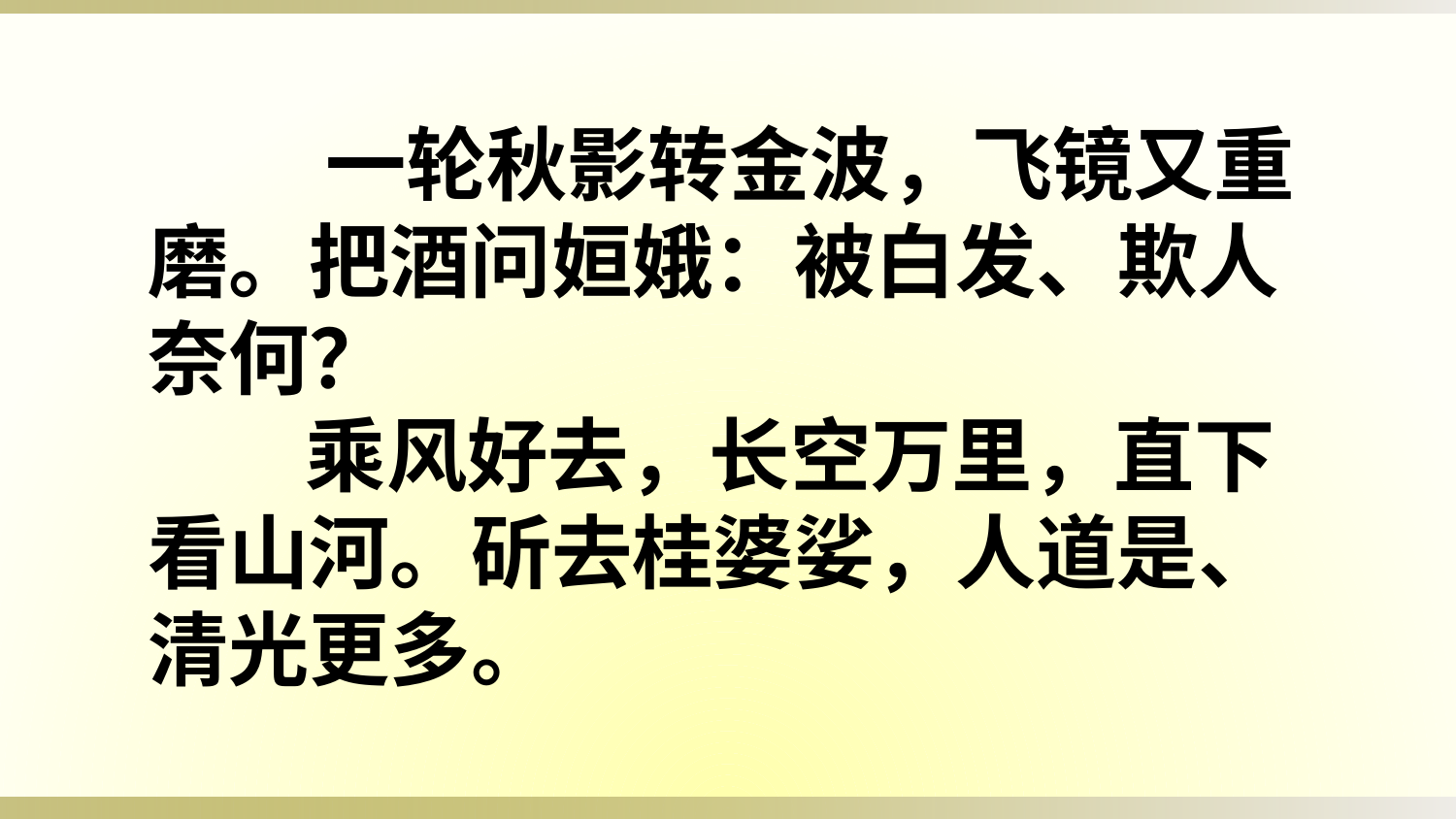

一轮秋影转金波，飞镜又重磨。把酒问姮娥：被白发、欺人奈何？
       乘风好去，长空万里，直下看山河。斫去桂婆娑，人道是、清光更多。